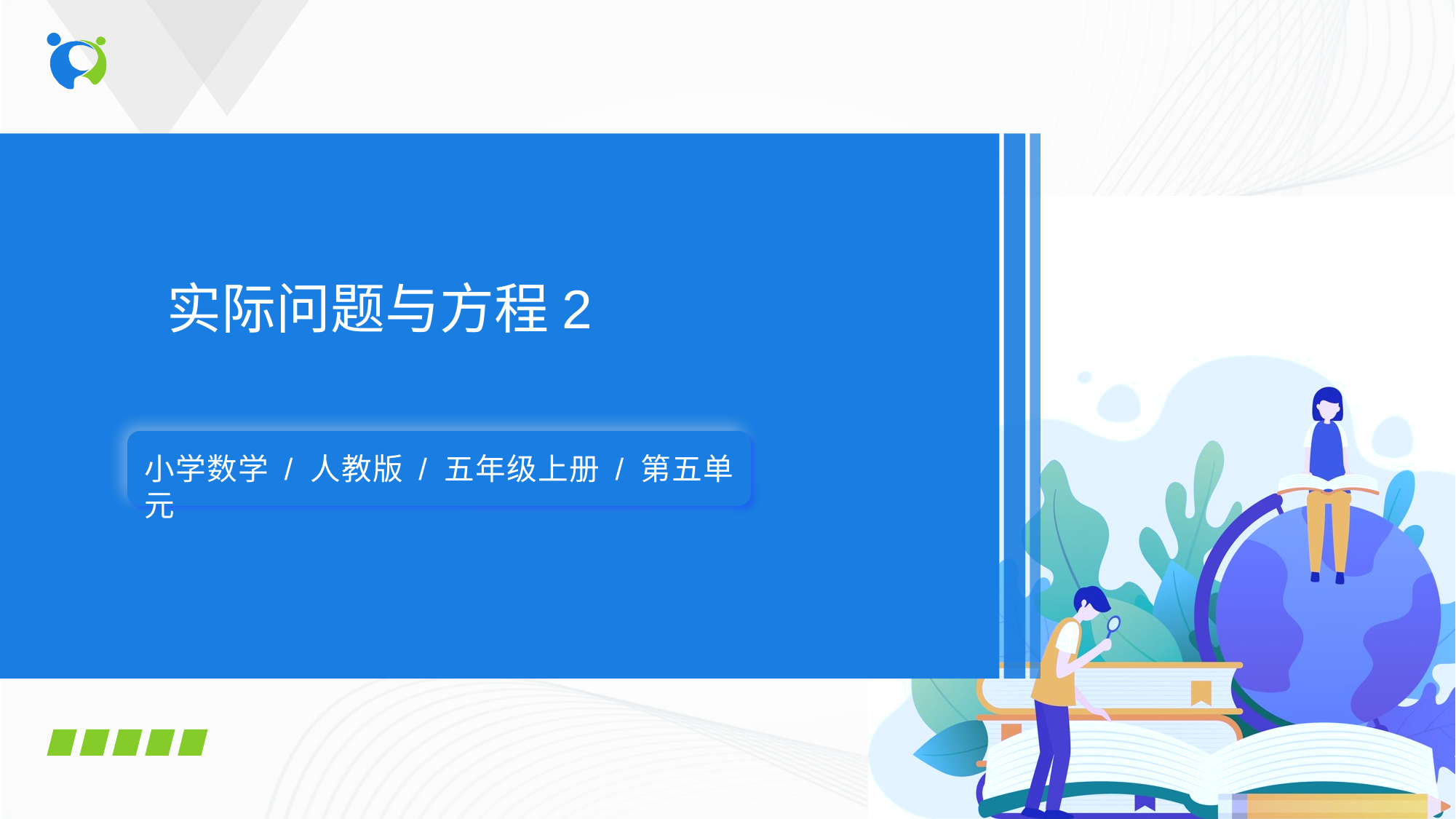

实际问题与方程2

小学数学 / 人教版 / 五年级上册 / 第五单元